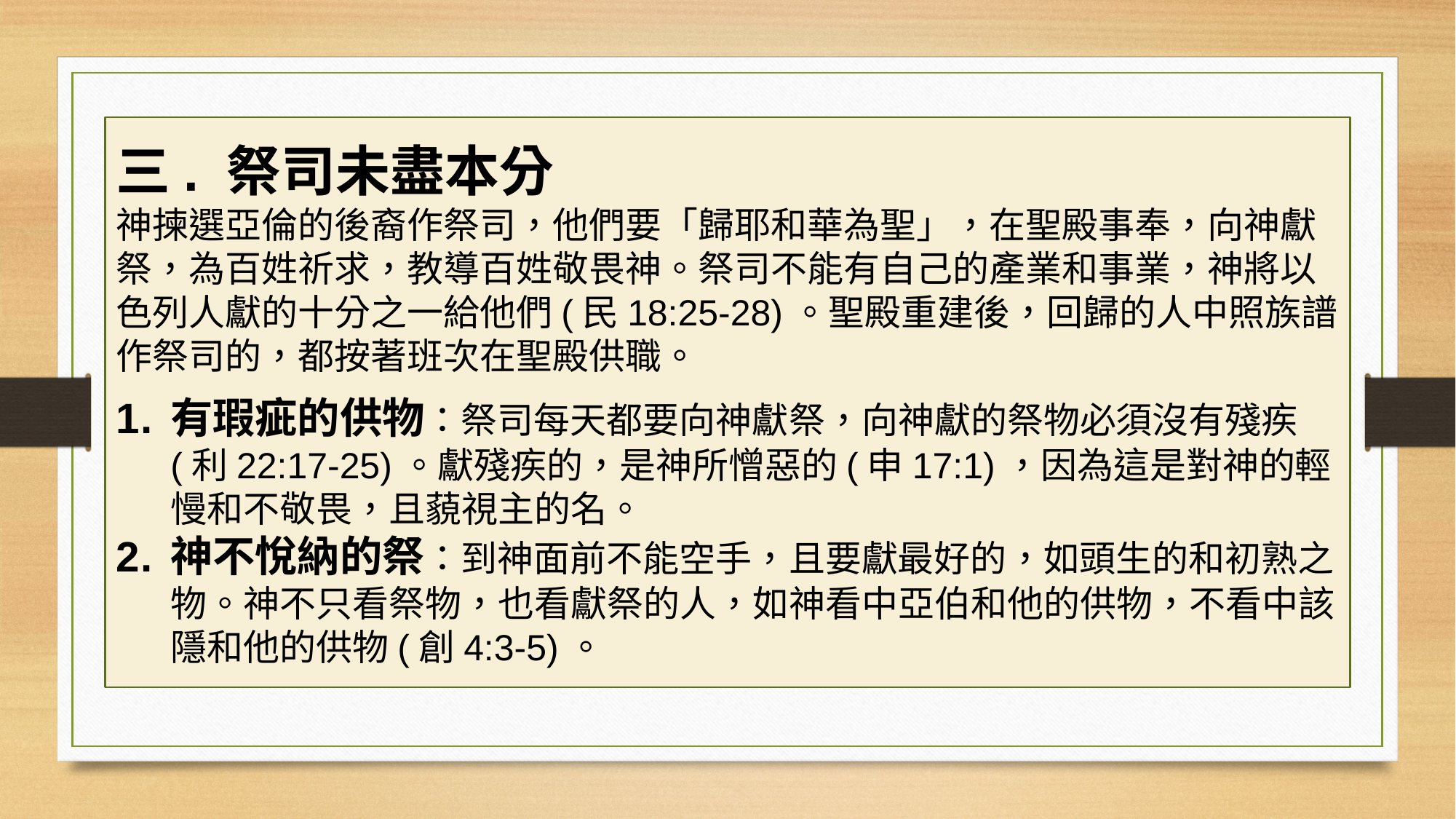

三. 祭司未盡本分
神揀選亞倫的後裔作祭司，他們要「歸耶和華為聖」，在聖殿事奉，向神獻祭，為百姓祈求，教導百姓敬畏神。祭司不能有自己的產業和事業，神將以色列人獻的十分之一給他們(民18:25-28)。聖殿重建後，回歸的人中照族譜作祭司的，都按著班次在聖殿供職。

有瑕疵的供物：祭司每天都要向神獻祭，向神獻的祭物必須沒有殘疾(利22:17-25)。獻殘疾的，是神所憎惡的(申17:1)，因為這是對神的輕慢和不敬畏，且藐視主的名。
神不悅納的祭：到神面前不能空手，且要獻最好的，如頭生的和初熟之物。神不只看祭物，也看獻祭的人，如神看中亞伯和他的供物，不看中該隱和他的供物(創4:3-5)。
#